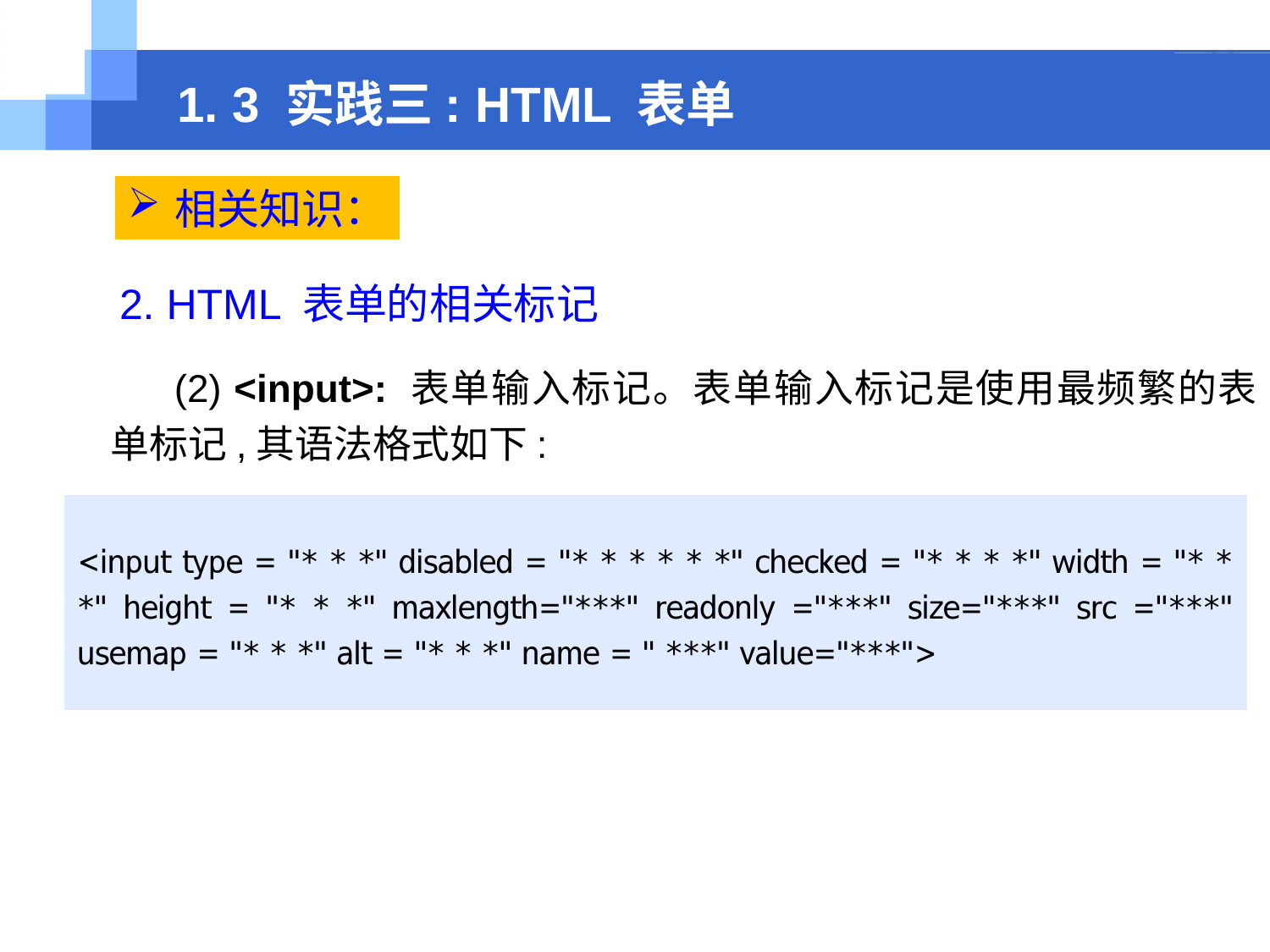

1. 3 实践三: HTML 表单
相关知识：
2. HTML 表单的相关标记
(2) <input>: 表单输入标记。表单输入标记是使用最频繁的表单标记,其语法格式如下:
<input type = "* * *" disabled = "* * * * * *" checked = "* * * *" width = "* * *" height = "* * *" maxlength="***" readonly ="***" size="***" src ="***" usemap = "* * *" alt = "* * *" name = " ***" value="***">